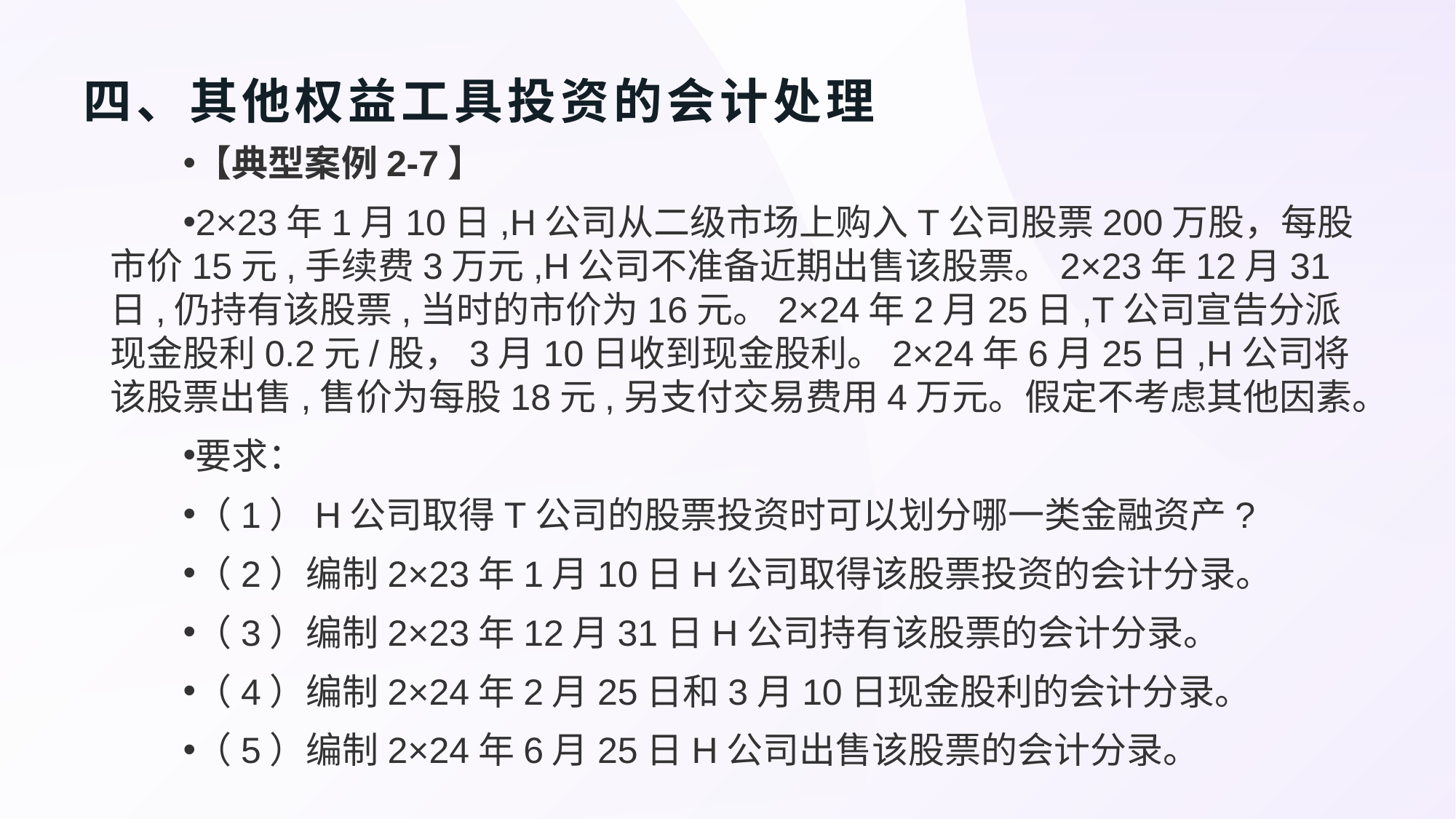

# 四、其他权益工具投资的会计处理
【典型案例2-7】
2×23年1月10日,H公司从二级市场上购入T公司股票200万股，每股市价15元,手续费3万元,H公司不准备近期出售该股票。2×23年12月31日,仍持有该股票,当时的市价为16元。2×24年2月25日,T公司宣告分派现金股利0.2元/股，3月10日收到现金股利。2×24年6月25日,H公司将该股票出售,售价为每股18元,另支付交易费用4万元。假定不考虑其他因素。
要求：
（1）H公司取得T公司的股票投资时可以划分哪一类金融资产?
（2）编制2×23年1月10日H公司取得该股票投资的会计分录。
（3）编制2×23年12月31日H公司持有该股票的会计分录。
（4）编制2×24年2月25日和3月10日现金股利的会计分录。
（5）编制2×24年6月25日H公司出售该股票的会计分录。